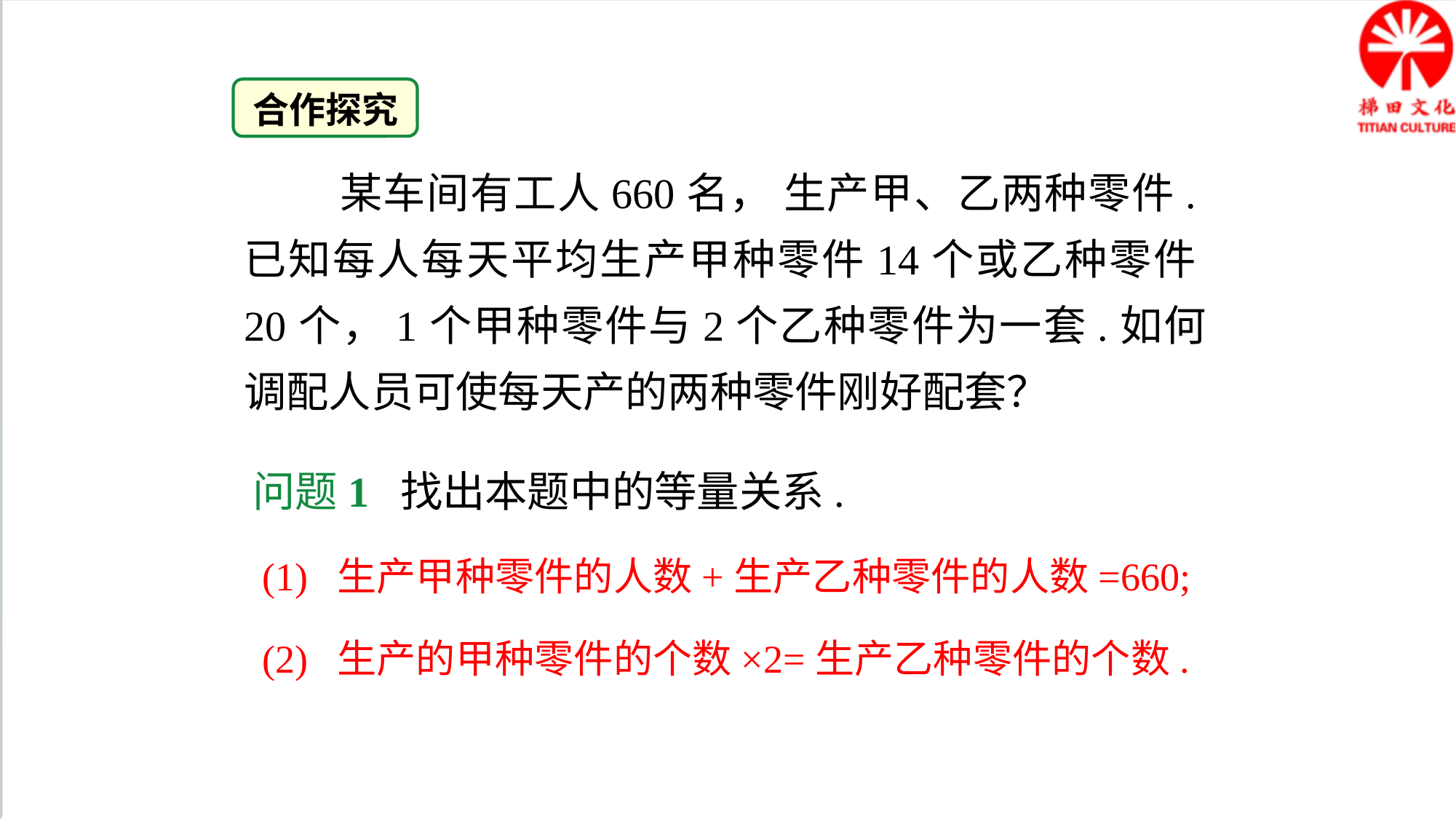

合作探究
        某车间有工人660名， 生产甲、乙两种零件.已知每人每天平均生产甲种零件14个或乙种零件20个，1个甲种零件与2个乙种零件为一套.如何调配人员可使每天产的两种零件刚好配套？
问题1  找出本题中的等量关系.
(1)  生产甲种零件的人数+生产乙种零件的人数=660;
(2)  生产的甲种零件的个数×2=生产乙种零件的个数.